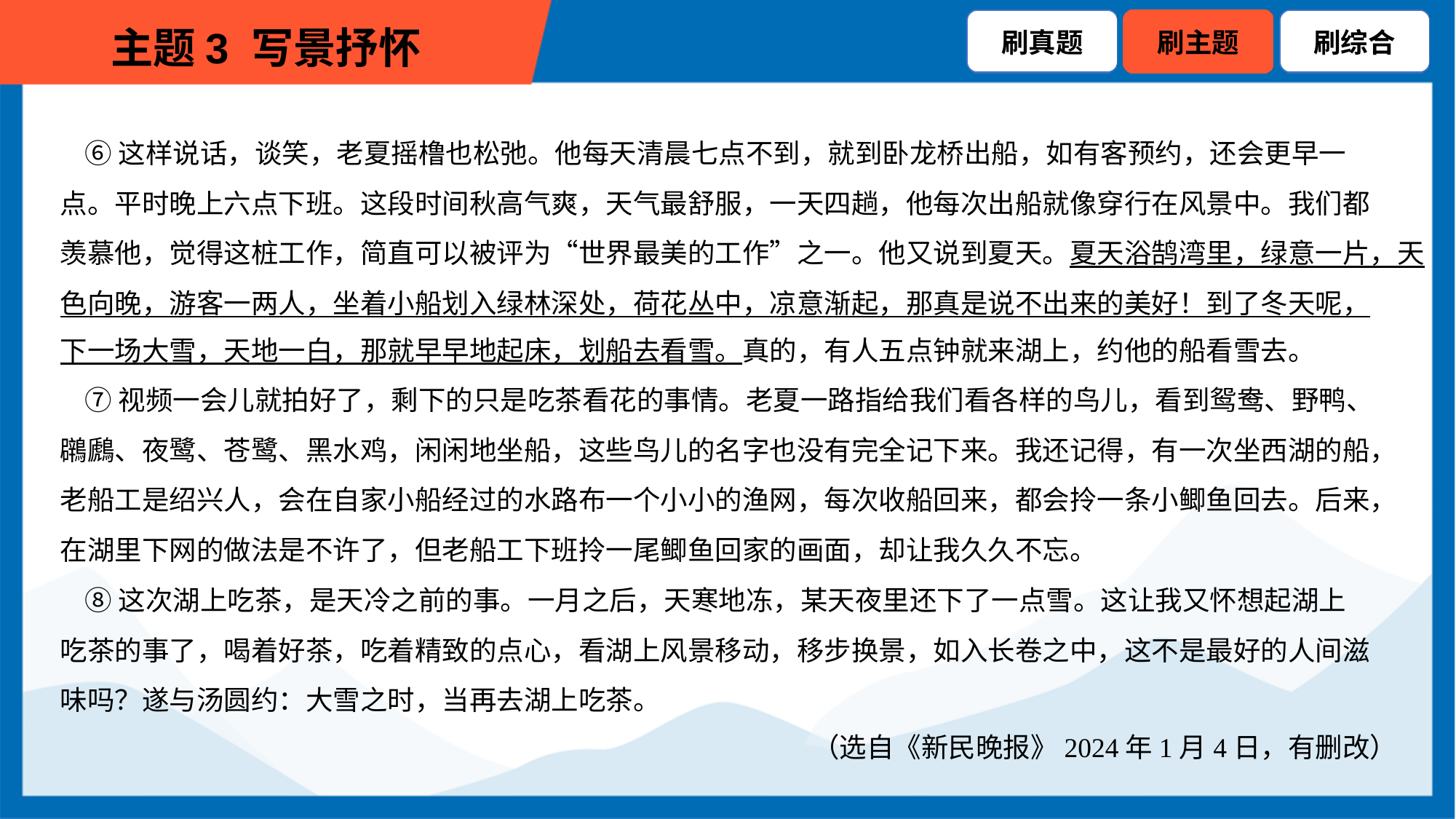

⑥这样说话，谈笑，老夏摇橹也松弛。他每天清晨七点不到，就到卧龙桥出船，如有客预约，还会更早一
点。平时晚上六点下班。这段时间秋高气爽，天气最舒服，一天四趟，他每次出船就像穿行在风景中。我们都
羡慕他，觉得这桩工作，简直可以被评为“世界最美的工作”之一。他又说到夏天。夏天浴鹄湾里，绿意一片，天
色向晚，游客一两人，坐着小船划入绿林深处，荷花丛中，凉意渐起，那真是说不出来的美好！到了冬天呢，
下一场大雪，天地一白，那就早早地起床，划船去看雪。真的，有人五点钟就来湖上，约他的船看雪去。
    ⑦视频一会儿就拍好了，剩下的只是吃茶看花的事情。老夏一路指给我们看各样的鸟儿，看到鸳鸯、野鸭、
鸊鷉、夜鹭、苍鹭、黑水鸡，闲闲地坐船，这些鸟儿的名字也没有完全记下来。我还记得，有一次坐西湖的船，
老船工是绍兴人，会在自家小船经过的水路布一个小小的渔网，每次收船回来，都会拎一条小鲫鱼回去。后来，
在湖里下网的做法是不许了，但老船工下班拎一尾鲫鱼回家的画面，却让我久久不忘。
    ⑧这次湖上吃茶，是天冷之前的事。一月之后，天寒地冻，某天夜里还下了一点雪。这让我又怀想起湖上
吃茶的事了，喝着好茶，吃着精致的点心，看湖上风景移动，移步换景，如入长卷之中，这不是最好的人间滋
味吗？遂与汤圆约：大雪之时，当再去湖上吃茶。
（选自《新民晚报》2024年1月4日，有删改）